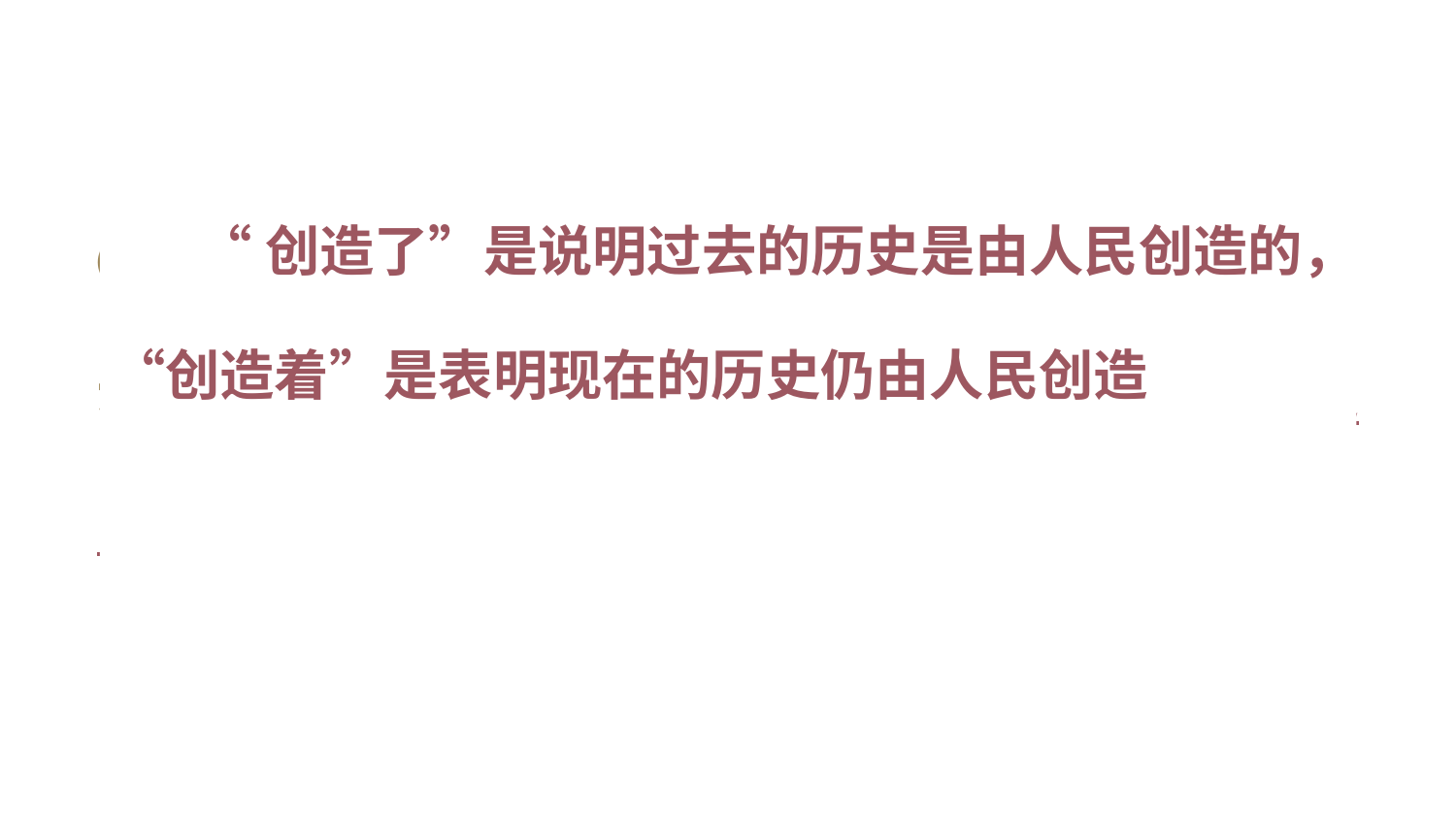

“创造了”是说明过去的历史是由人民创造的，“创造着”是表明现在的历史仍由人民创造

⑥母亲是一个平凡的人，她只是中国千百万劳动人民中的一员，但是，正是这千百万人创造了和创造着中国的历史。